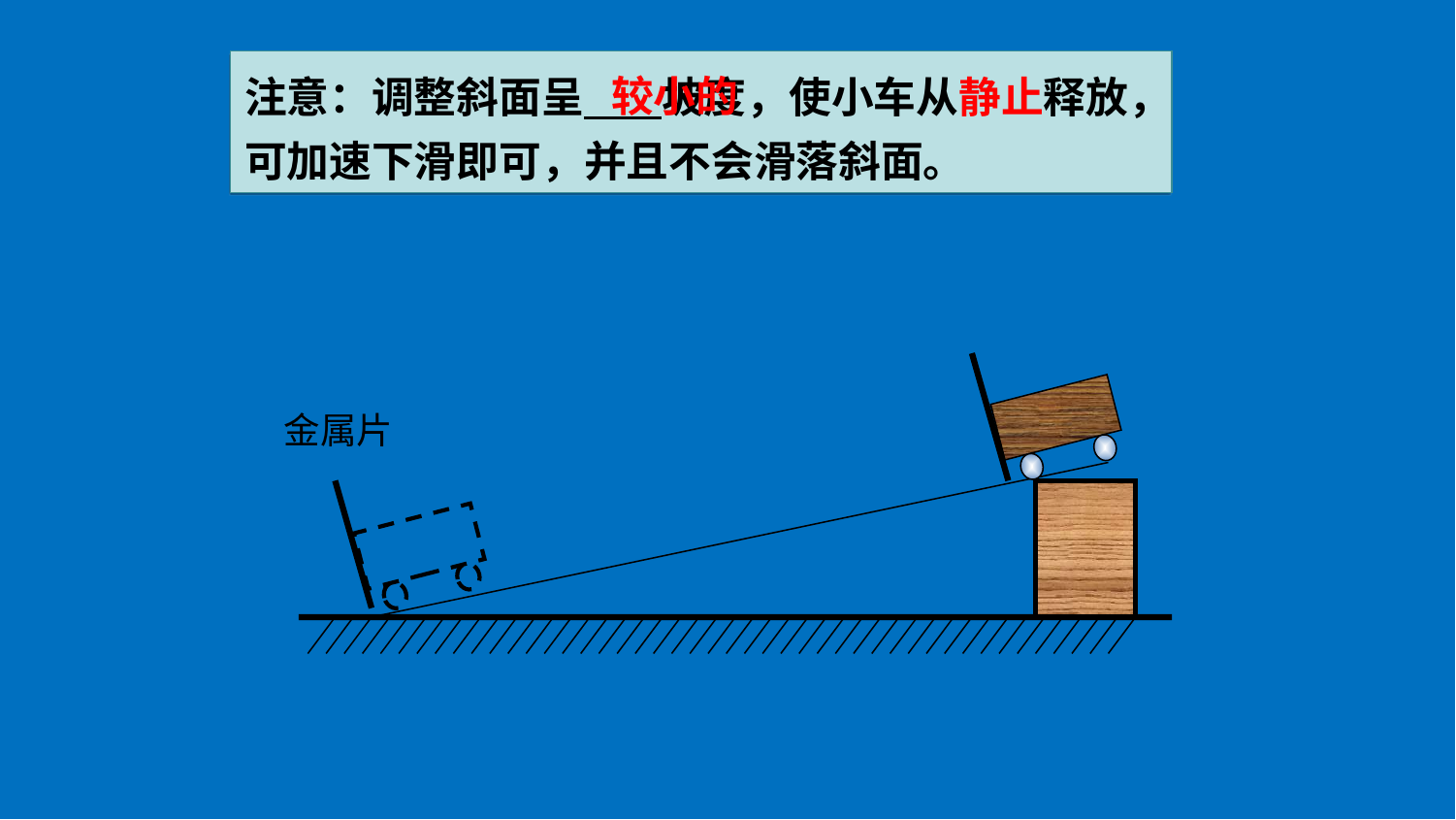

注意：调整斜面呈        坡度，使小车从静止释放，可加速下滑即可，并且不会滑落斜面。
较小的

金属片